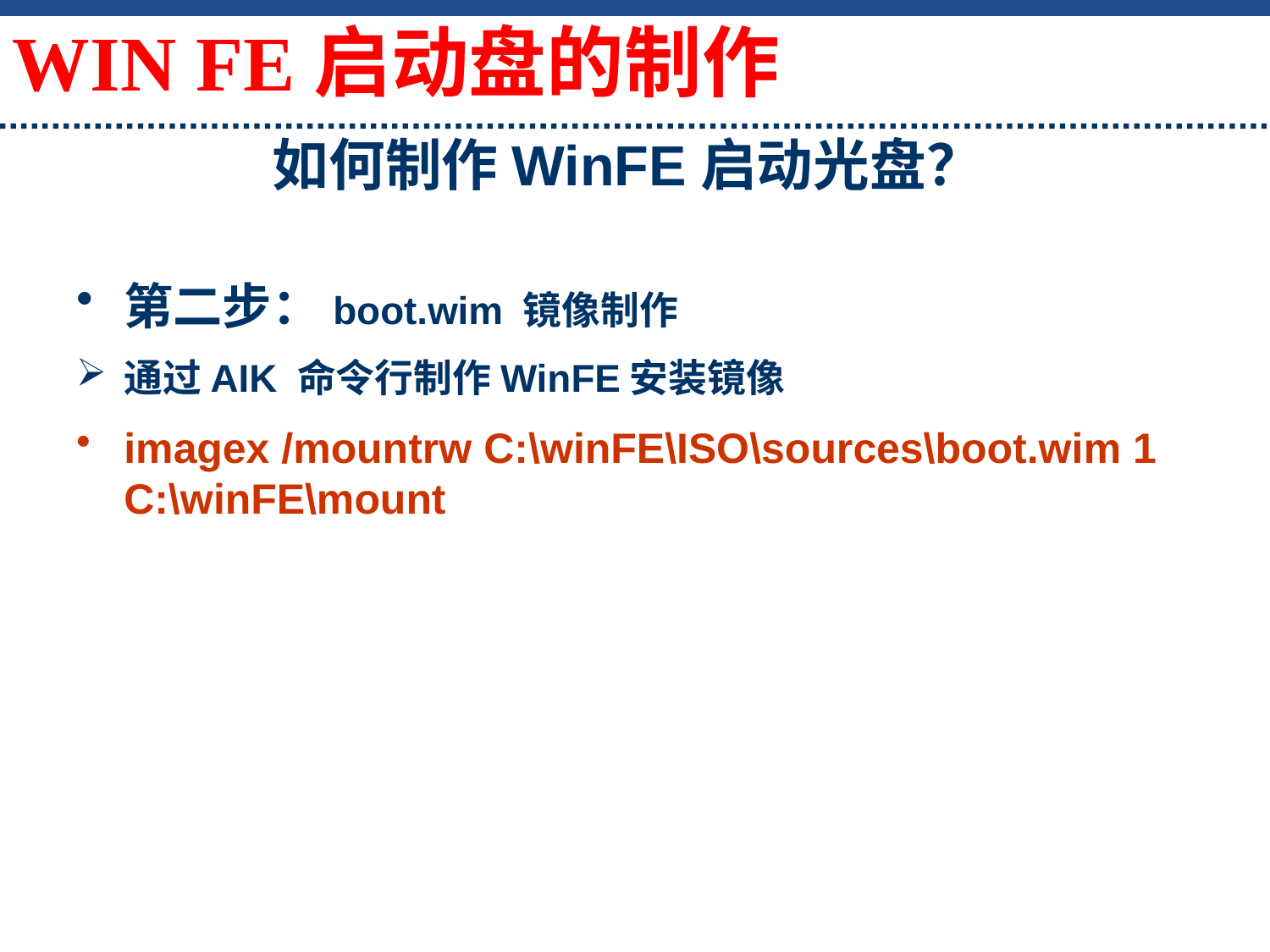

如何制作WinFE启动光盘？
WIN FE启动盘的制作
第二步：boot.wim 镜像制作
通过AIK 命令行制作WinFE安装镜像
imagex /mountrw C:\winFE\ISO\sources\boot.wim 1 C:\winFE\mount